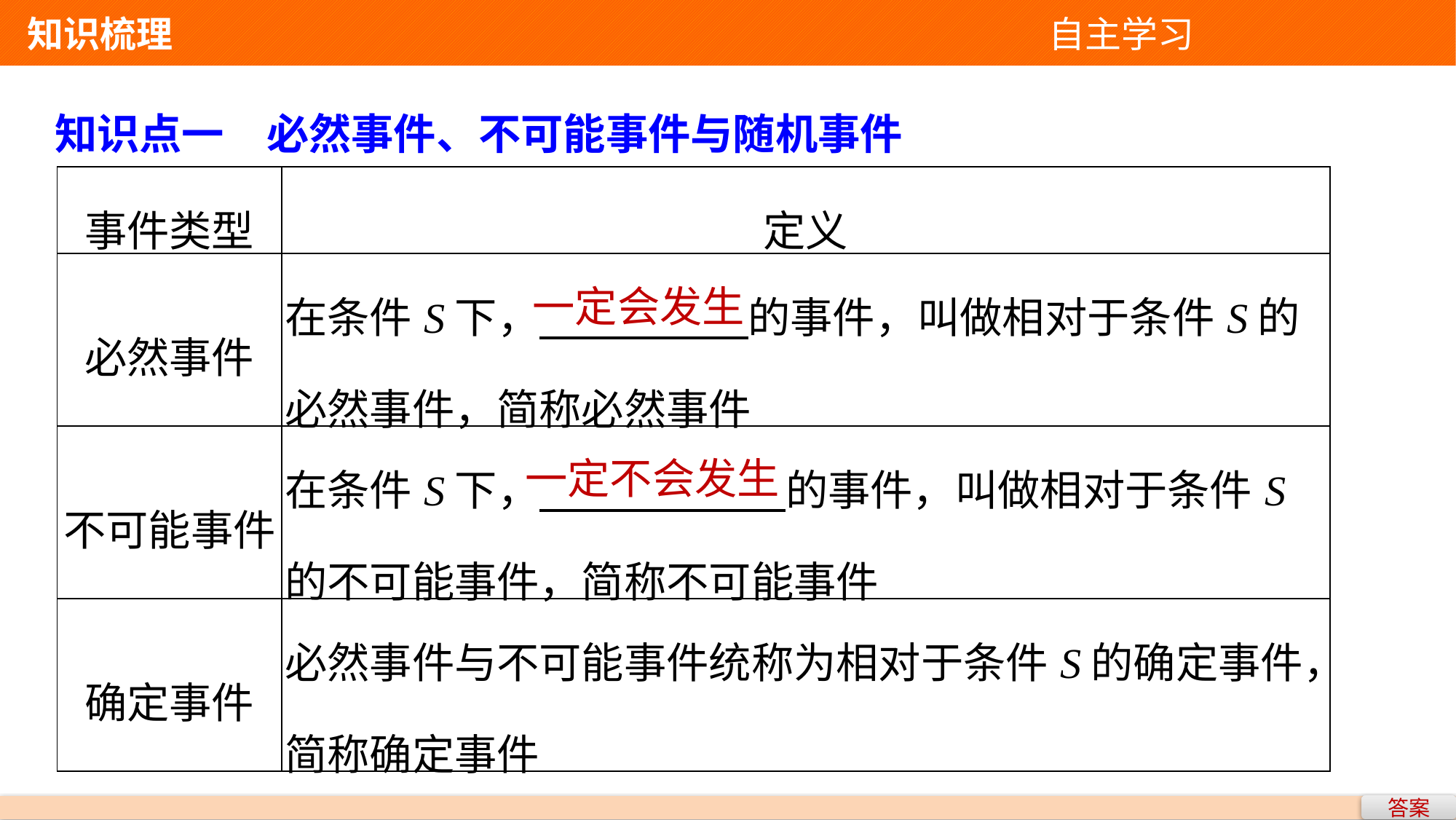

知识梳理                                                                                                           自主学习
知识点一　必然事件、不可能事件与随机事件
| 事件类型 | 定义 |
| --- | --- |
| 必然事件 | 在条件S下， 的事件，叫做相对于条件S的必然事件，简称必然事件 |
| 不可能事件 | 在条件S下， 的事件，叫做相对于条件S的不可能事件，简称不可能事件 |
| 确定事件 | 必然事件与不可能事件统称为相对于条件S的确定事件，简称确定事件 |
一定会发生
一定不会发生
答案